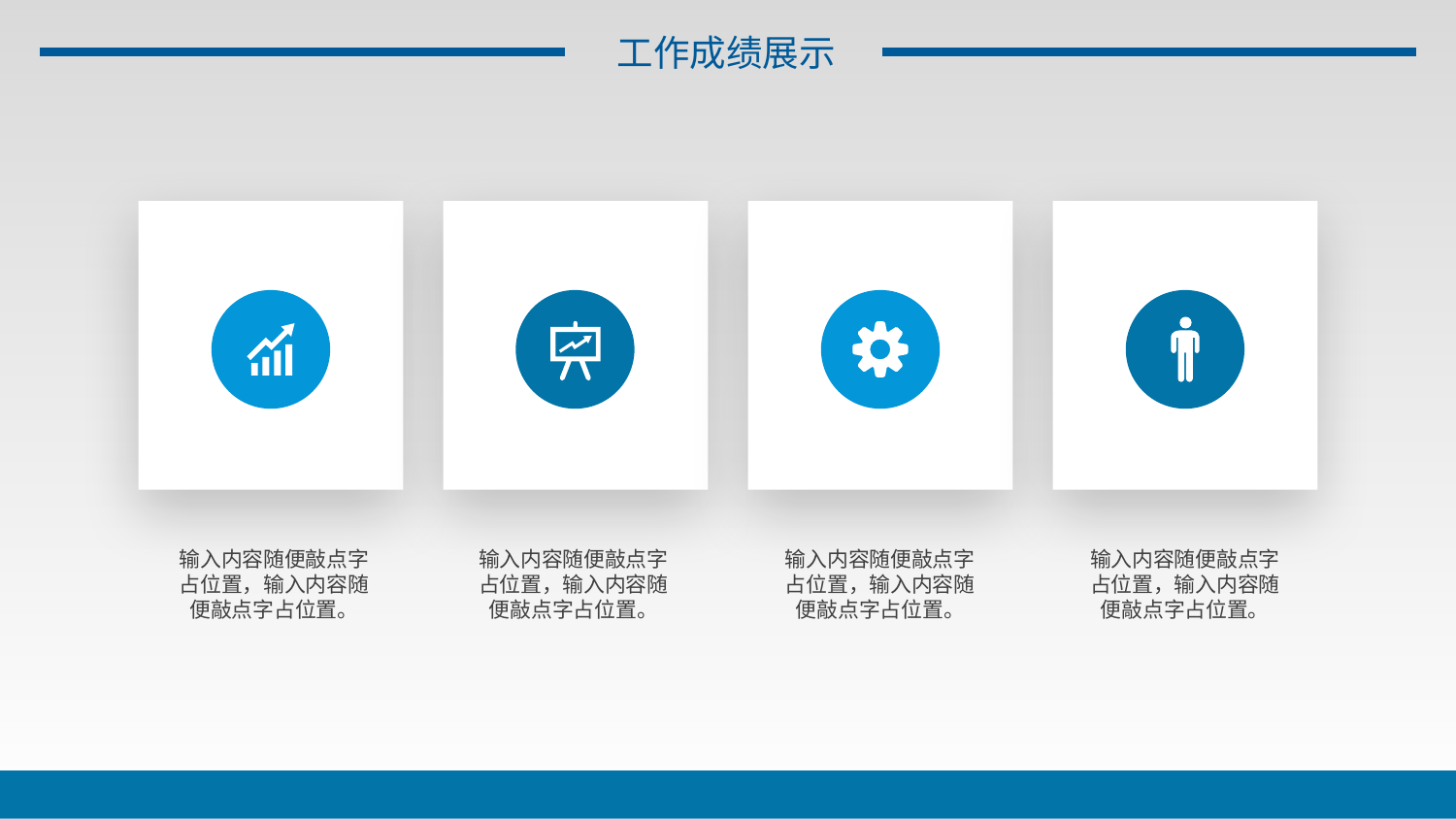

工作成绩展示

输入内容随便敲点字占位置，输入内容随便敲点字占位置。
输入内容随便敲点字占位置，输入内容随便敲点字占位置。
输入内容随便敲点字占位置，输入内容随便敲点字占位置。
输入内容随便敲点字占位置，输入内容随便敲点字占位置。